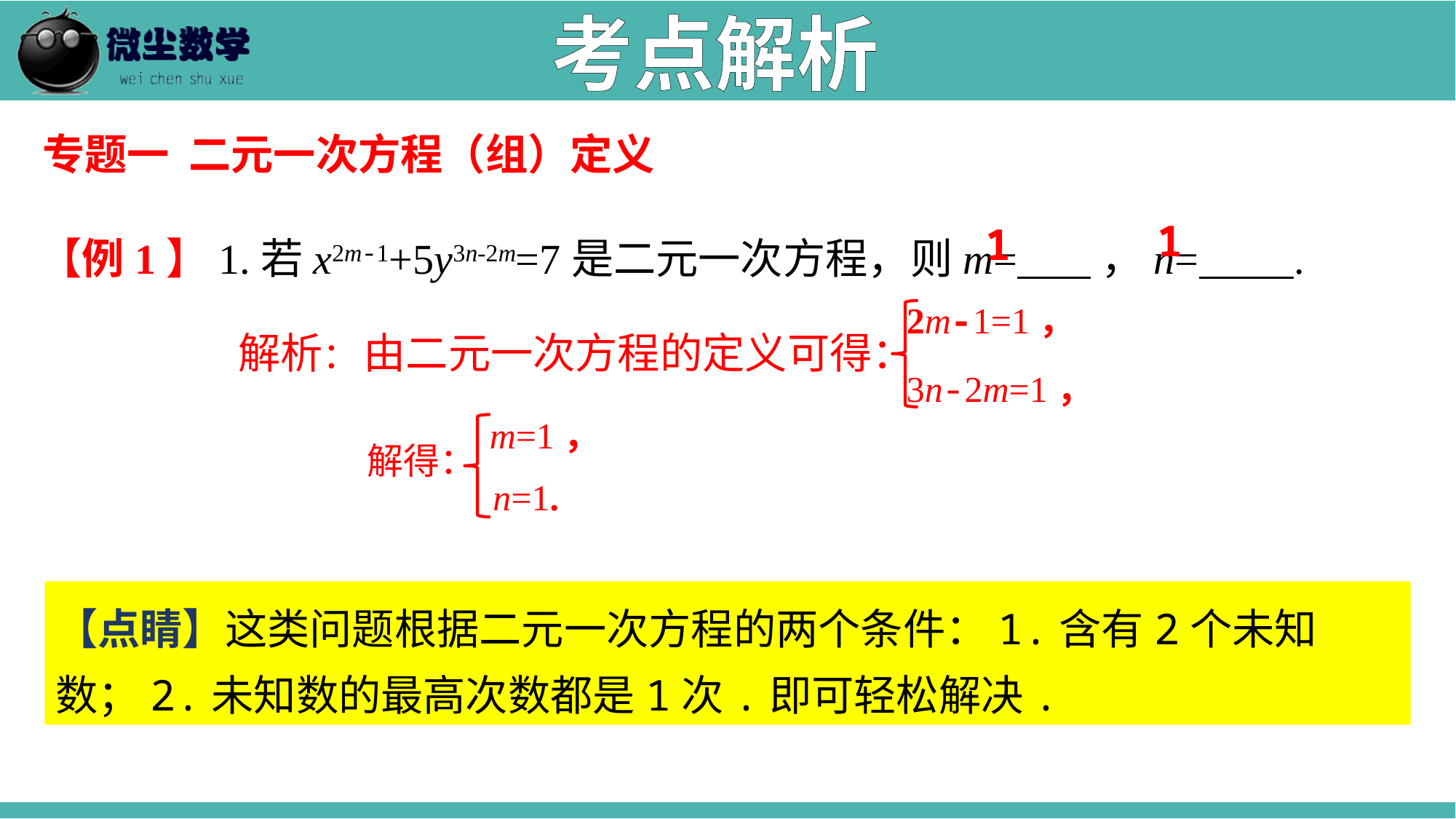

考点解析
专题一  二元一次方程（组）定义
【例1】1.若x2m-1+5y3n-2m=7是二元一次方程，则m=       ，n=         .
1
1
2m-1=1，

3n-2m=1，
解析：
由二元一次方程的定义可得：
m=1，

n=1.
解得：
【点睛】这类问题根据二元一次方程的两个条件：1.含有2个未知数；2.未知数的最高次数都是1次.即可轻松解决.